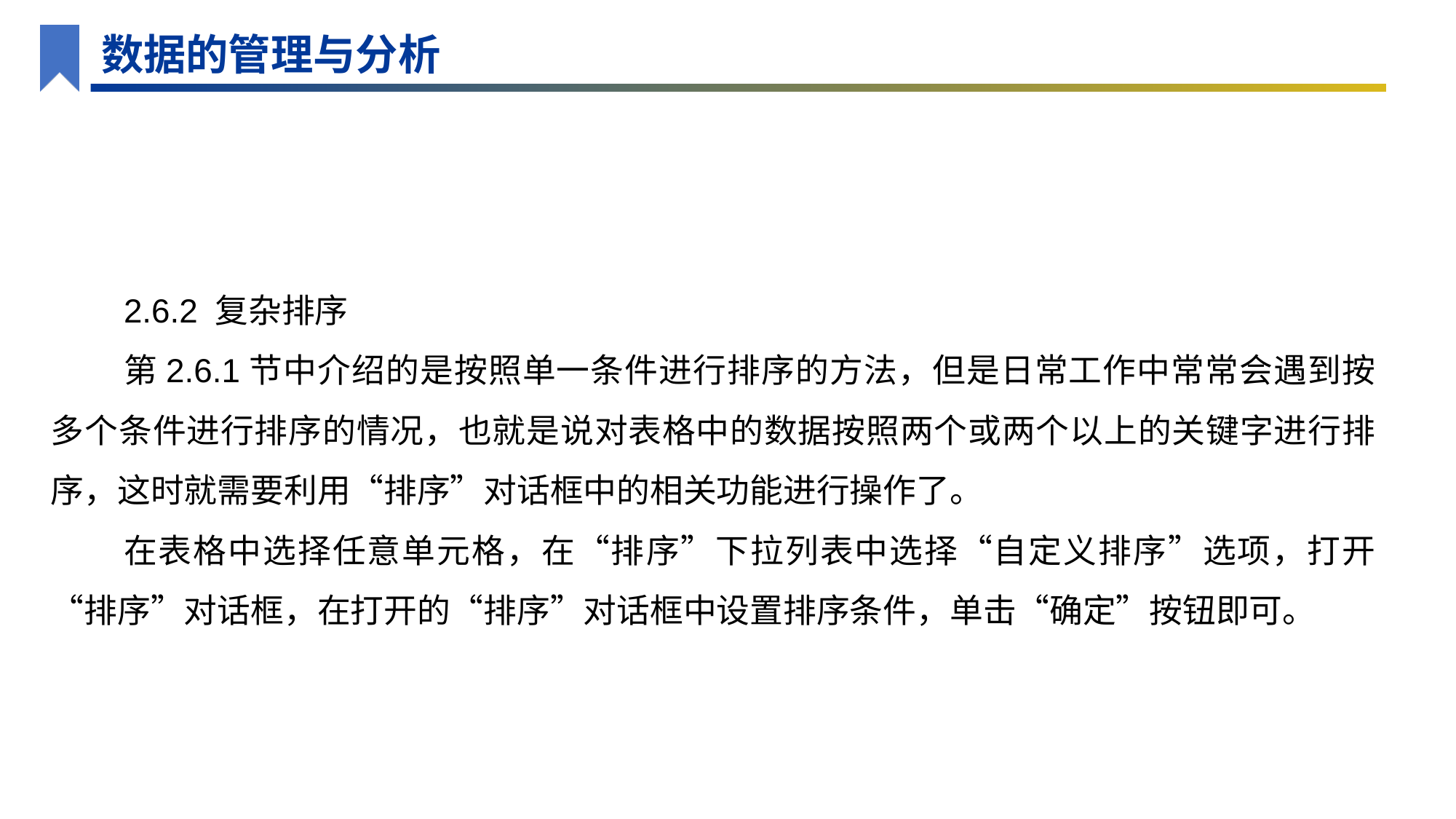

数据的管理与分析
2.6.2 复杂排序
第2.6.1节中介绍的是按照单一条件进行排序的方法，但是日常工作中常常会遇到按多个条件进行排序的情况，也就是说对表格中的数据按照两个或两个以上的关键字进行排序，这时就需要利用“排序”对话框中的相关功能进行操作了。
在表格中选择任意单元格，在“排序”下拉列表中选择“自定义排序”选项，打开“排序”对话框，在打开的“排序”对话框中设置排序条件，单击“确定”按钮即可。